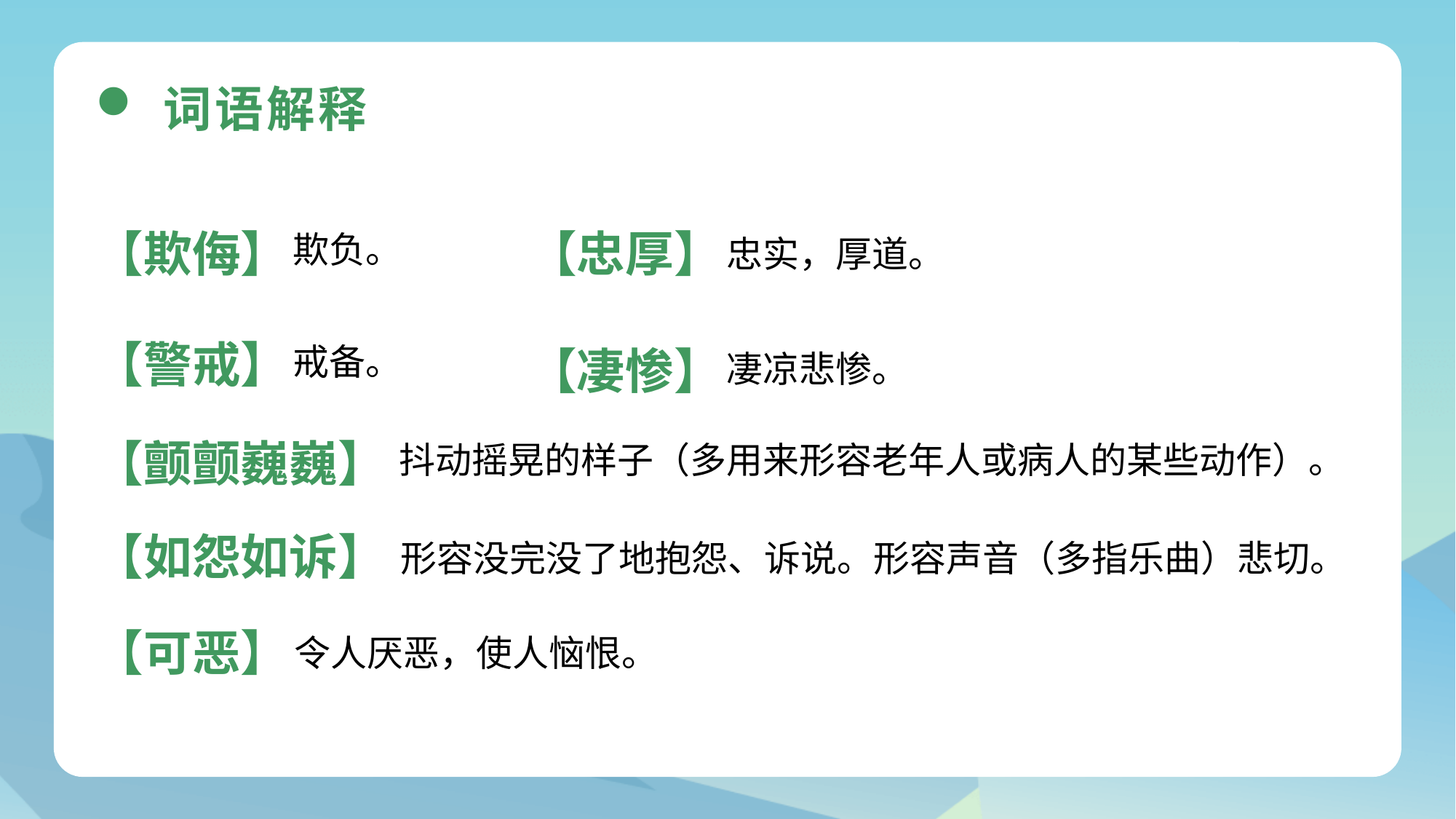

词语解释
【欺侮】
欺负。
【忠厚】
忠实，厚道。
【警戒】
戒备。
【凄惨】
凄凉悲惨。
【颤颤巍巍】
抖动摇晃的样子（多用来形容老年人或病人的某些动作）。
【如怨如诉】
形容没完没了地抱怨、诉说。形容声音（多指乐曲）悲切。
【可恶】
令人厌恶，使人恼恨。